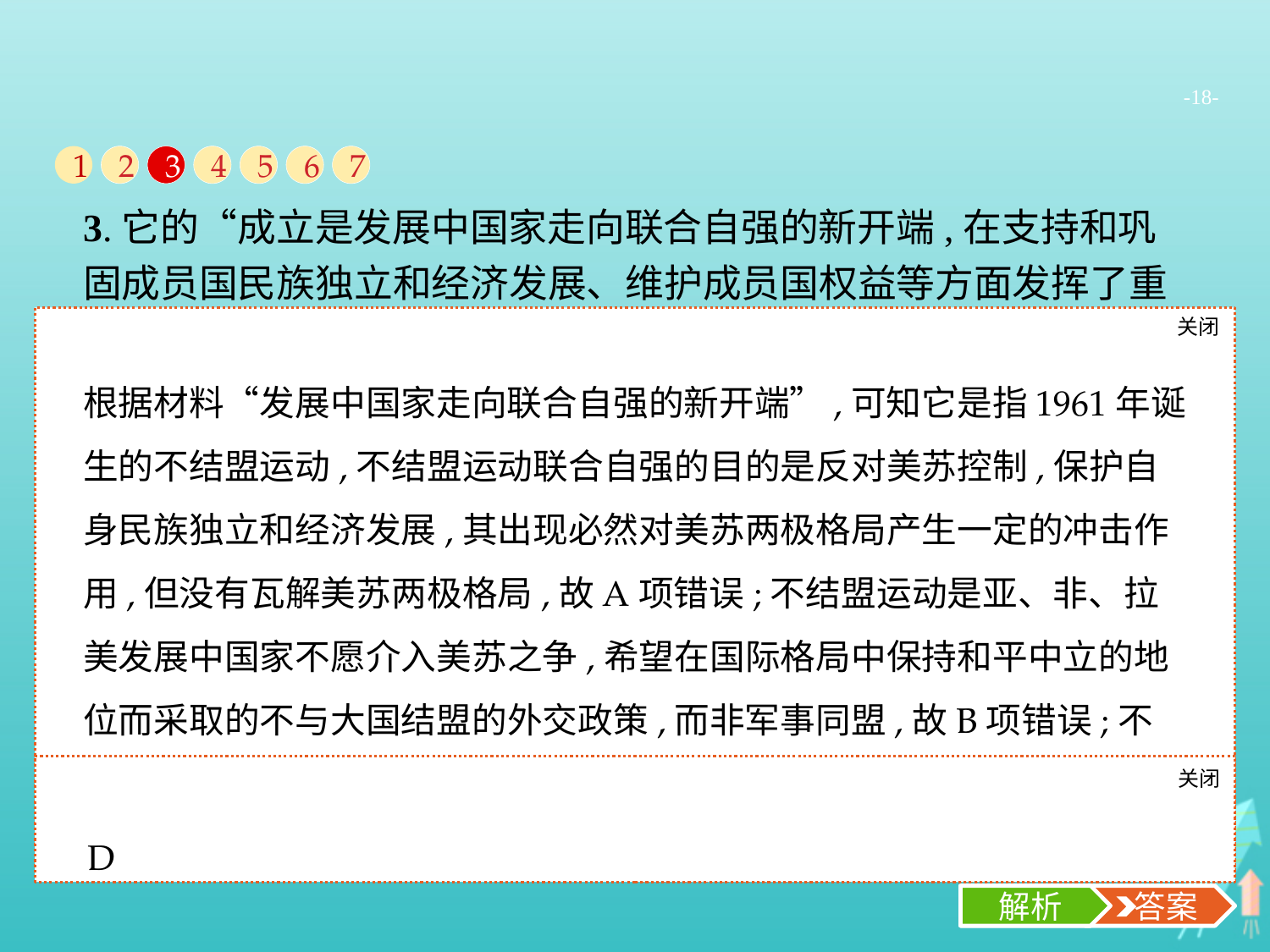

-18-
1
2
3
4
5
6
7
3.它的“成立是发展中国家走向联合自强的新开端,在支持和巩固成员国民族独立和经济发展、维护成员国权益等方面发挥了重要作用,成为国际社会的重要力量”。材料中的“它”(    )
A.瓦解了美苏两极格局
B.推动新军事同盟成立
C.壮大了社会主义力量
D.表明多极化趋势加强

关闭
解析

根据材料“发展中国家走向联合自强的新开端”,可知它是指1961年诞生的不结盟运动,不结盟运动联合自强的目的是反对美苏控制,保护自身民族独立和经济发展,其出现必然对美苏两极格局产生一定的冲击作用,但没有瓦解美苏两极格局,故A项错误;不结盟运动是亚、非、拉美发展中国家不愿介入美苏之争,希望在国际格局中保持和平中立的地位而采取的不与大国结盟的外交政策,而非军事同盟,故B项错误;不结盟运动与壮大社会主义力量无关,故C项错误;根据材料“成为国际社会的重要力量”,可知不结盟运动表明多极化趋势加强,故D项正确。

关闭
解析
  答案

D
解析
  答案